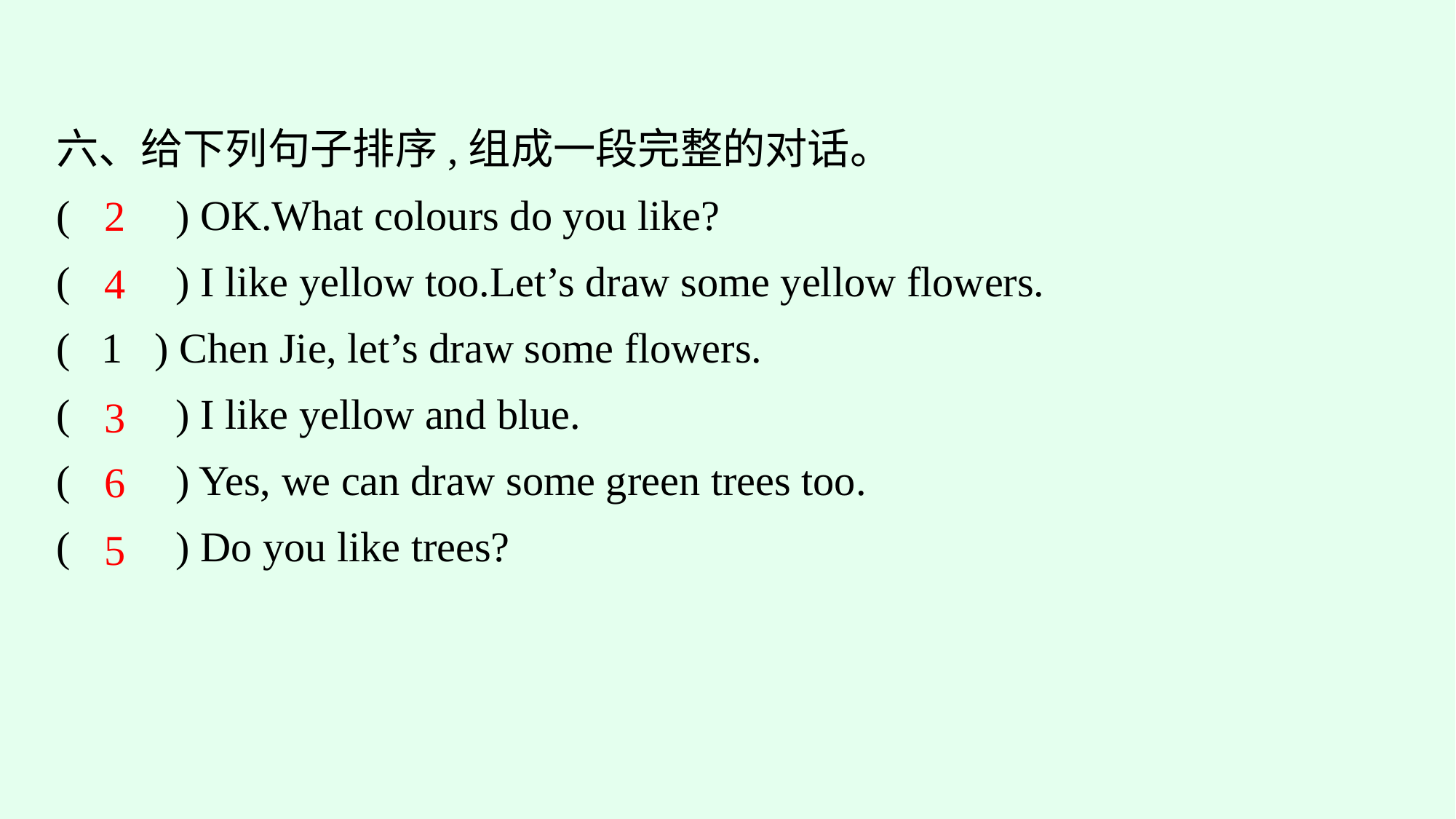

六、给下列句子排序,组成一段完整的对话。
(　　) OK.What colours do you like?
(　　) I like yellow too.Let’s draw some yellow flowers.
(   1   ) Chen Jie, let’s draw some flowers.
(　　) I like yellow and blue.
(　　) Yes, we can draw some green trees too.
(　　) Do you like trees?
2
4
3
6
5